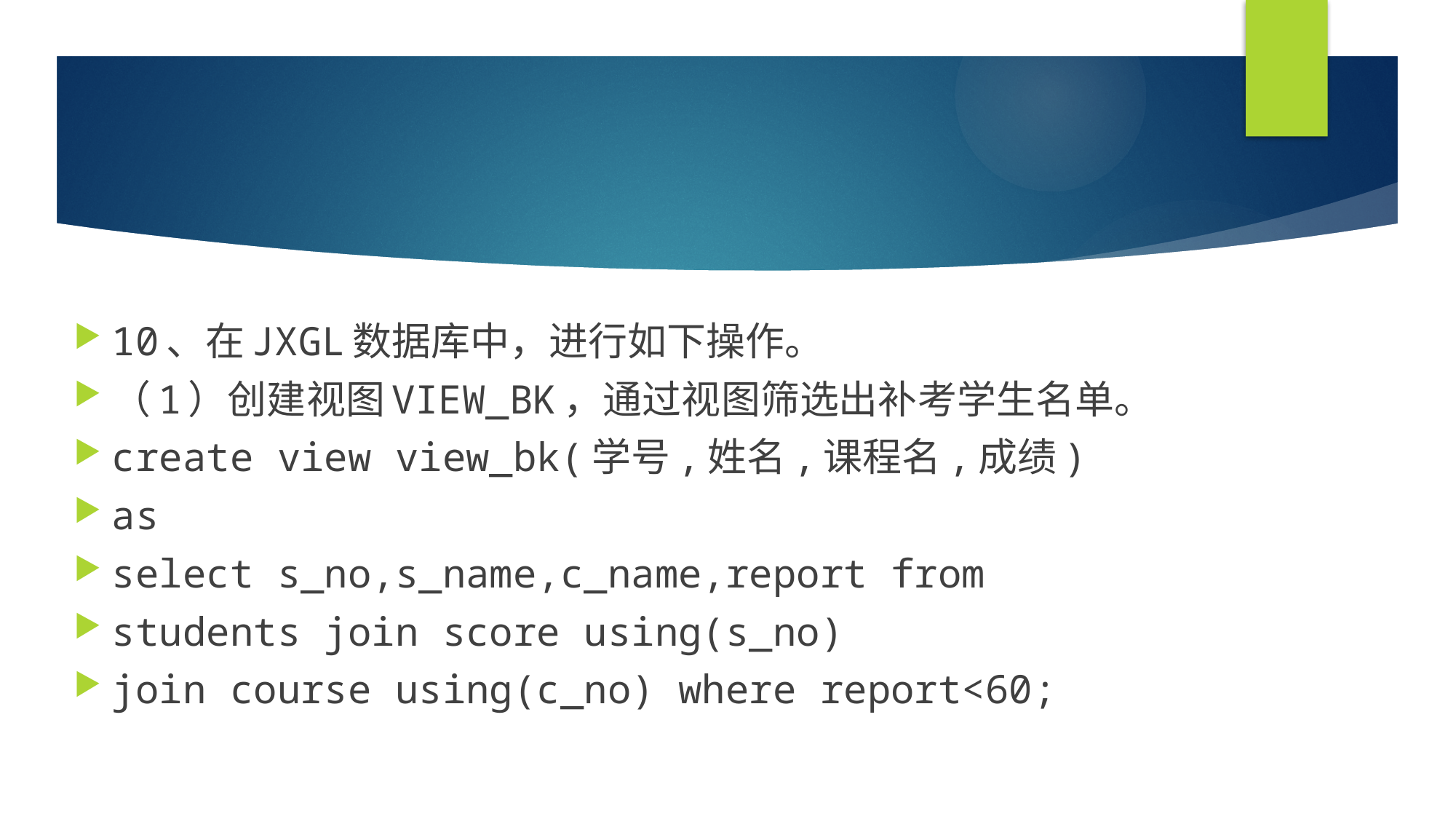

#
10、在JXGL数据库中，进行如下操作。
（1）创建视图VIEW_BK，通过视图筛选出补考学生名单。
create view view_bk(学号,姓名,课程名,成绩)
as
select s_no,s_name,c_name,report from
students join score using(s_no)
join course using(c_no) where report<60;